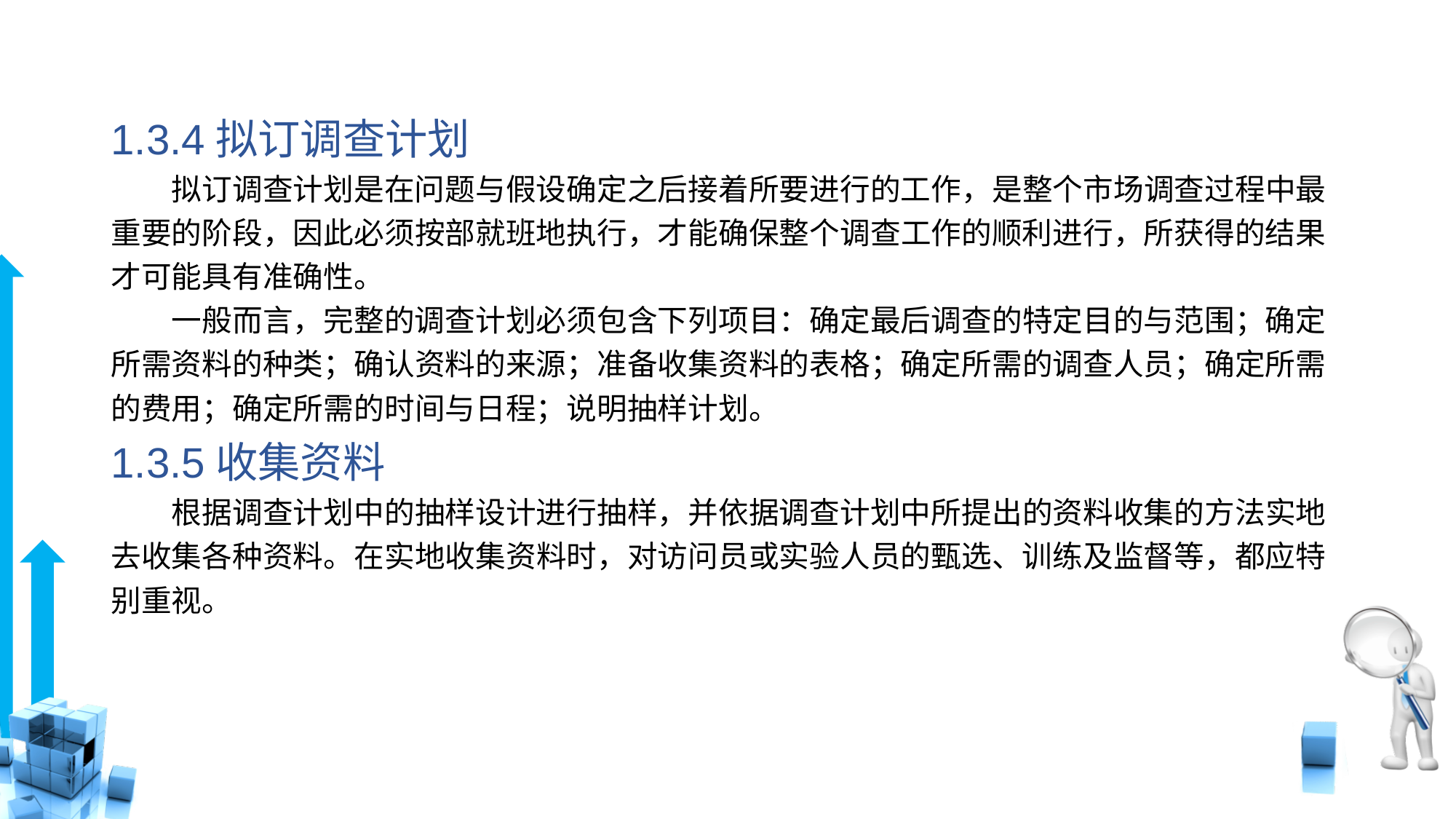

# 1.3.4拟订调查计划
　　拟订调查计划是在问题与假设确定之后接着所要进行的工作，是整个市场调查过程中最重要的阶段，因此必须按部就班地执行，才能确保整个调查工作的顺利进行，所获得的结果才可能具有准确性。
　　一般而言，完整的调查计划必须包含下列项目：确定最后调查的特定目的与范围；确定所需资料的种类；确认资料的来源；准备收集资料的表格；确定所需的调查人员；确定所需的费用；确定所需的时间与日程；说明抽样计划。
1.3.5收集资料
　　根据调查计划中的抽样设计进行抽样，并依据调查计划中所提出的资料收集的方法实地去收集各种资料。在实地收集资料时，对访问员或实验人员的甄选、训练及监督等，都应特别重视。